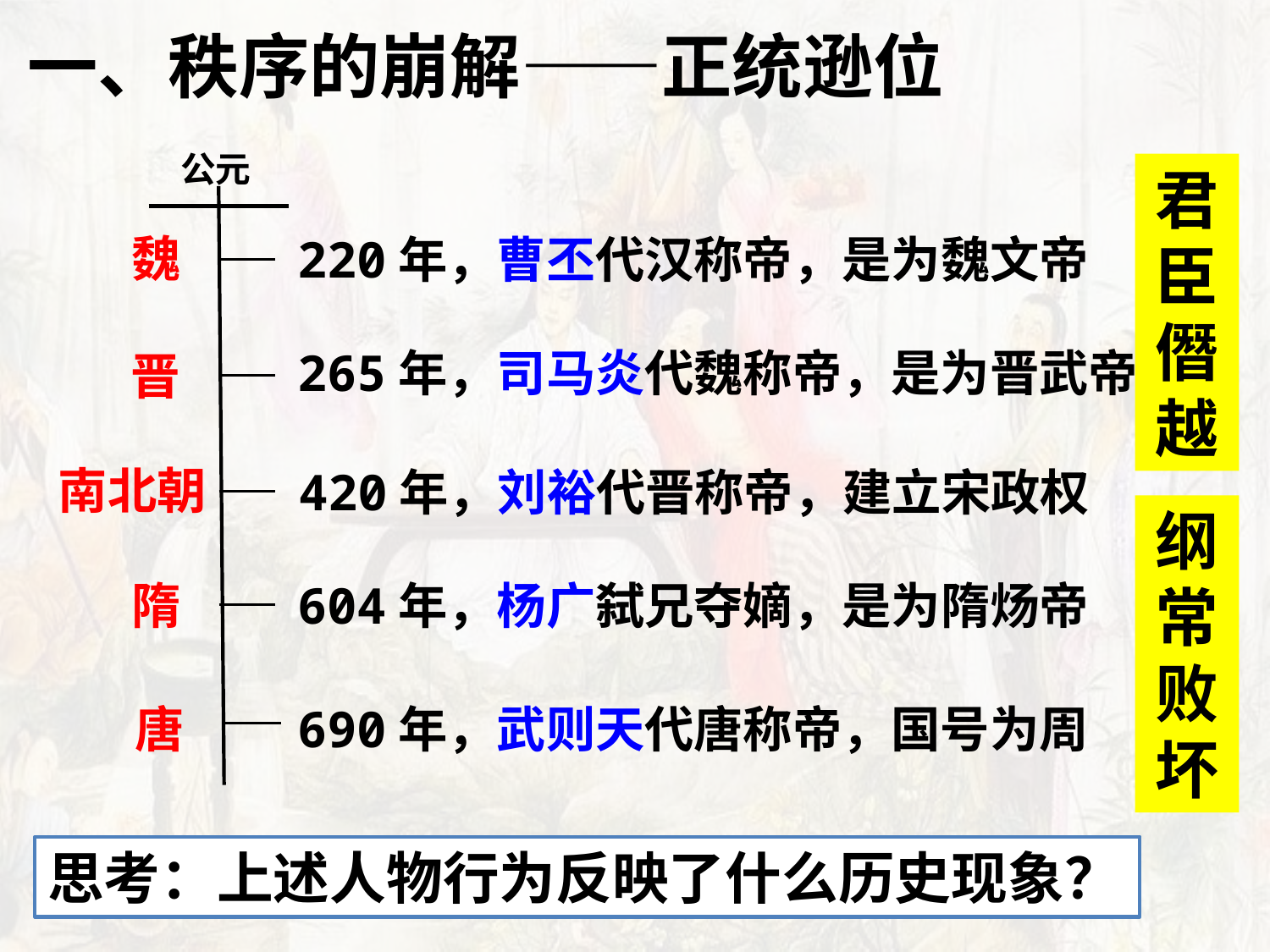

一、秩序的崩解——正统逊位
公元
君臣僭越
魏
220年，曹丕代汉称帝，是为魏文帝
265年，司马炎代魏称帝，是为晋武帝
晋
南北朝
420年，刘裕代晋称帝，建立宋政权
纲常败坏
隋
604年，杨广弑兄夺嫡，是为隋炀帝
唐
690年，武则天代唐称帝，国号为周
思考：上述人物行为反映了什么历史现象？